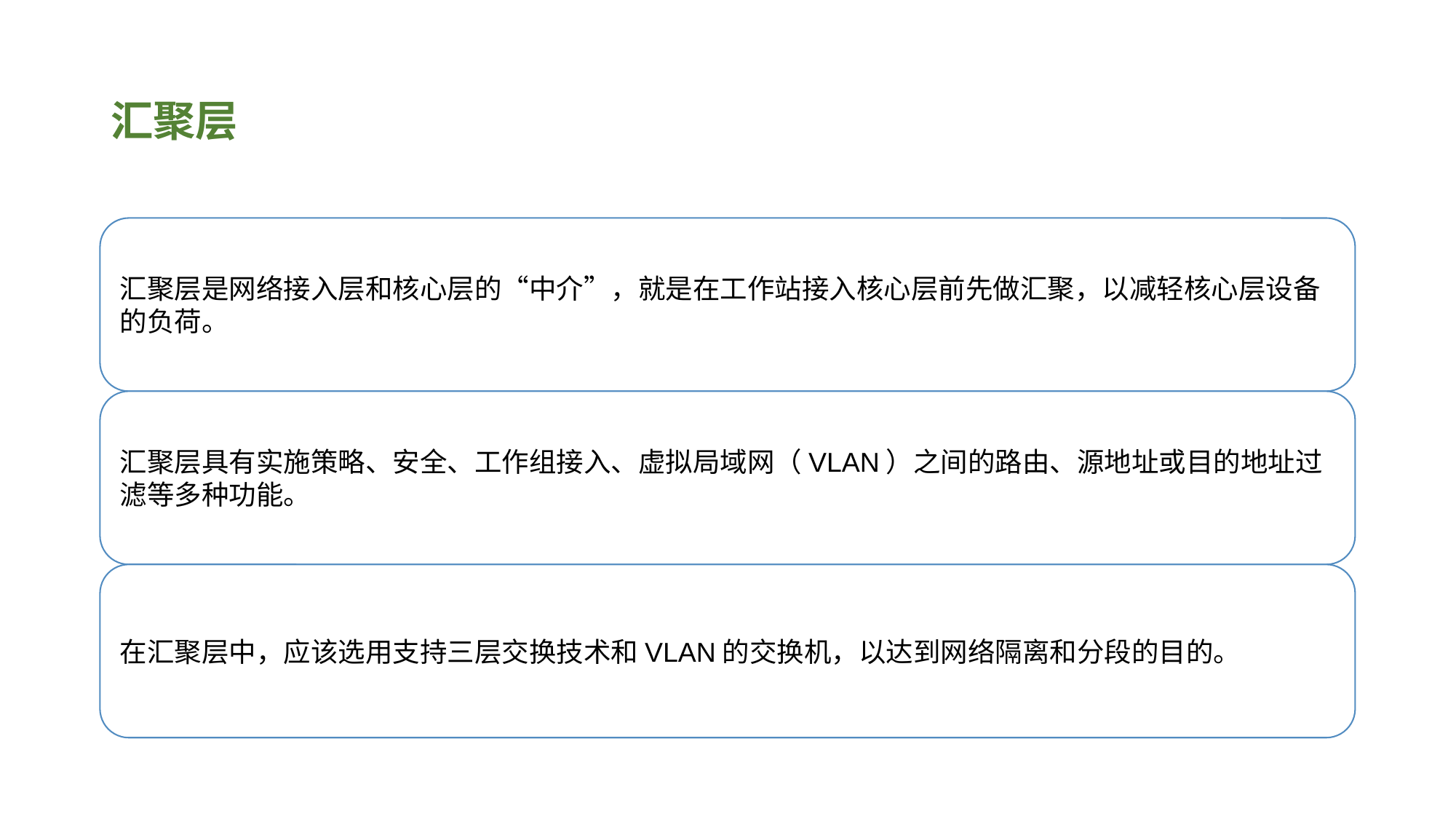

# 汇聚层
汇聚层是网络接入层和核心层的“中介”，就是在工作站接入核心层前先做汇聚，以减轻核心层设备的负荷。
汇聚层具有实施策略、安全、工作组接入、虚拟局域网（VLAN）之间的路由、源地址或目的地址过滤等多种功能。
在汇聚层中，应该选用支持三层交换技术和VLAN的交换机，以达到网络隔离和分段的目的。